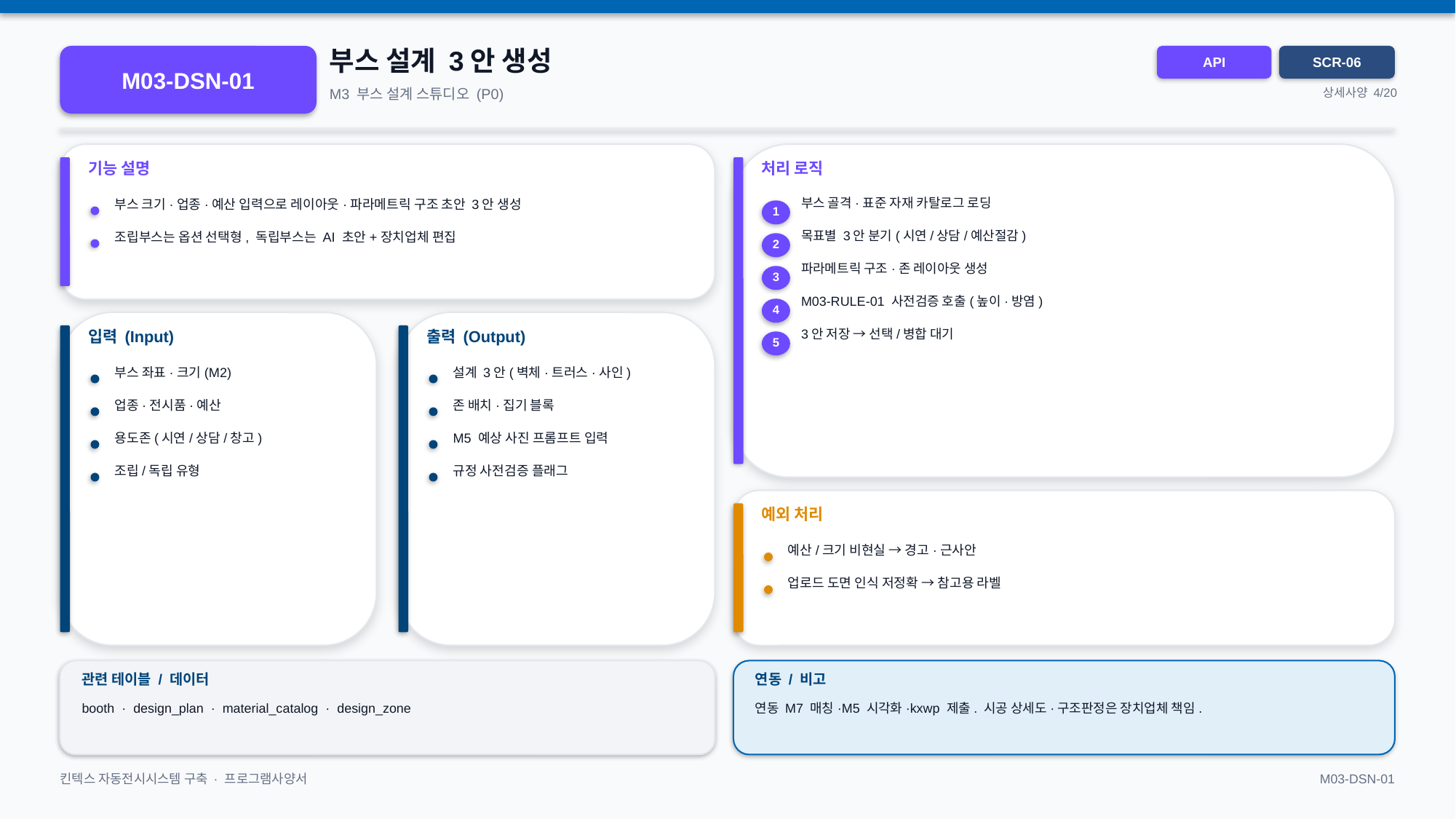

부스 설계 3안 생성

M03-DSN-01

API

SCR-06
M3 부스 설계 스튜디오 (P0)
상세사양 4/20

기능 설명
처리 로직
부스 골격·표준 자재 카탈로그 로딩
부스 크기·업종·예산 입력으로 레이아웃·파라메트릭 구조 초안 3안 생성
1

목표별 3안 분기(시연/상담/예산절감)
조립부스는 옵션 선택형, 독립부스는 AI 초안+장치업체 편집
2

파라메트릭 구조·존 레이아웃 생성
3

M03-RULE-01 사전검증 호출(높이·방염)
4

입력 (Input)
출력 (Output)
3안 저장 → 선택/병합 대기
5

부스 좌표·크기(M2)
설계 3안(벽체·트러스·사인)

업종·전시품·예산
존 배치·집기 블록

용도존(시연/상담/창고)
M5 예상 사진 프롬프트 입력

조립/독립 유형
규정 사전검증 플래그

예외 처리
예산/크기 비현실 → 경고·근사안

업로드 도면 인식 저정확 → 참고용 라벨

관련 테이블 / 데이터
연동 / 비고
booth  ·  design_plan  ·  material_catalog  ·  design_zone
연동 M7 매칭·M5 시각화·kxwp 제출. 시공 상세도·구조판정은 장치업체 책임.
킨텍스 자동전시시스템 구축 · 프로그램사양서
M03-DSN-01